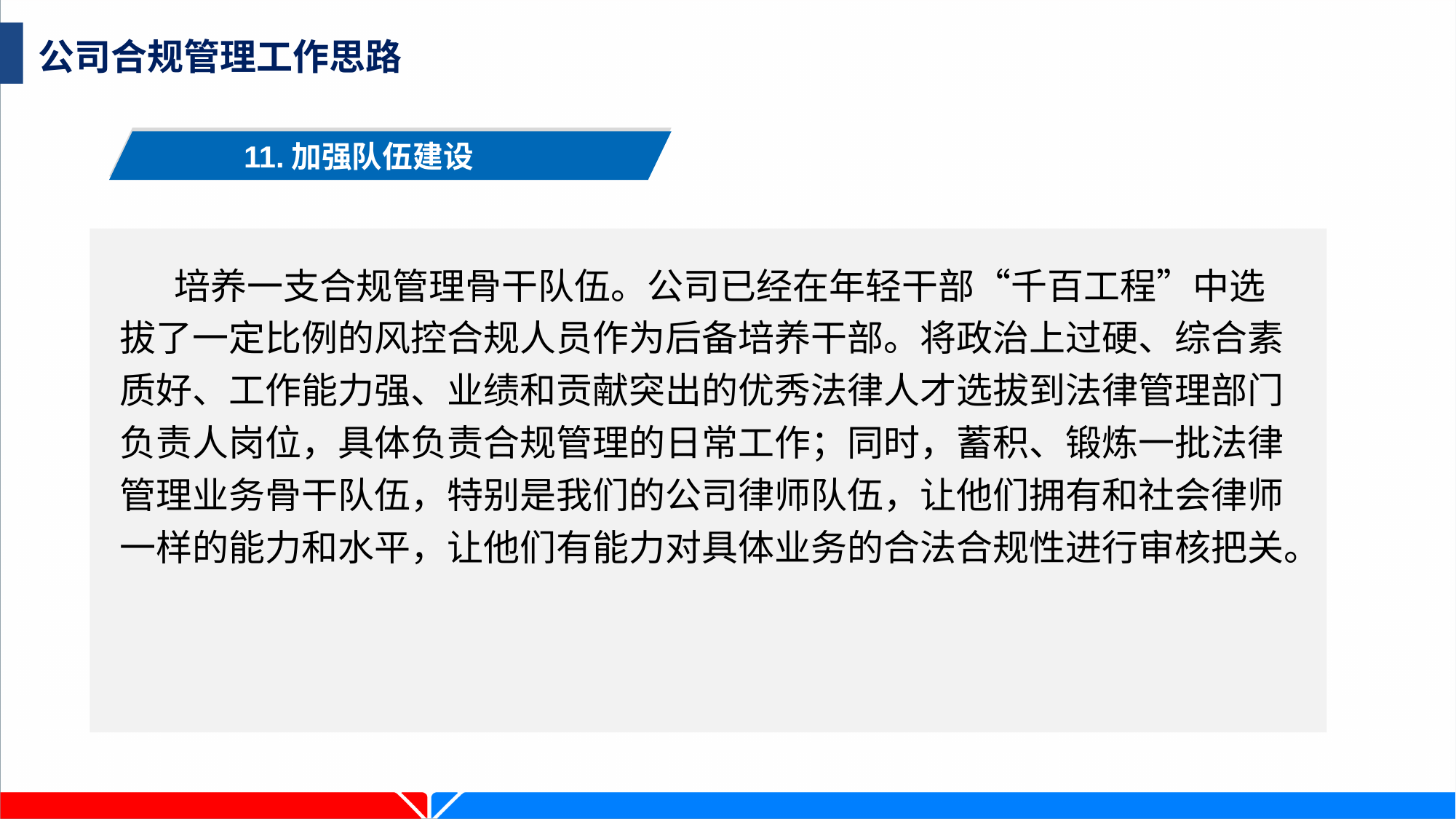

公司合规管理工作思路

11.加强队伍建设

培养一支合规管理骨干队伍。公司已经在年轻干部“千百工程”中选拔了一定比例的风控合规人员作为后备培养干部。将政治上过硬、综合素质好、工作能力强、业绩和贡献突出的优秀法律人才选拔到法律管理部门负责人岗位，具体负责合规管理的日常工作；同时，蓄积、锻炼一批法律管理业务骨干队伍，特别是我们的公司律师队伍，让他们拥有和社会律师一样的能力和水平，让他们有能力对具体业务的合法合规性进行审核把关。